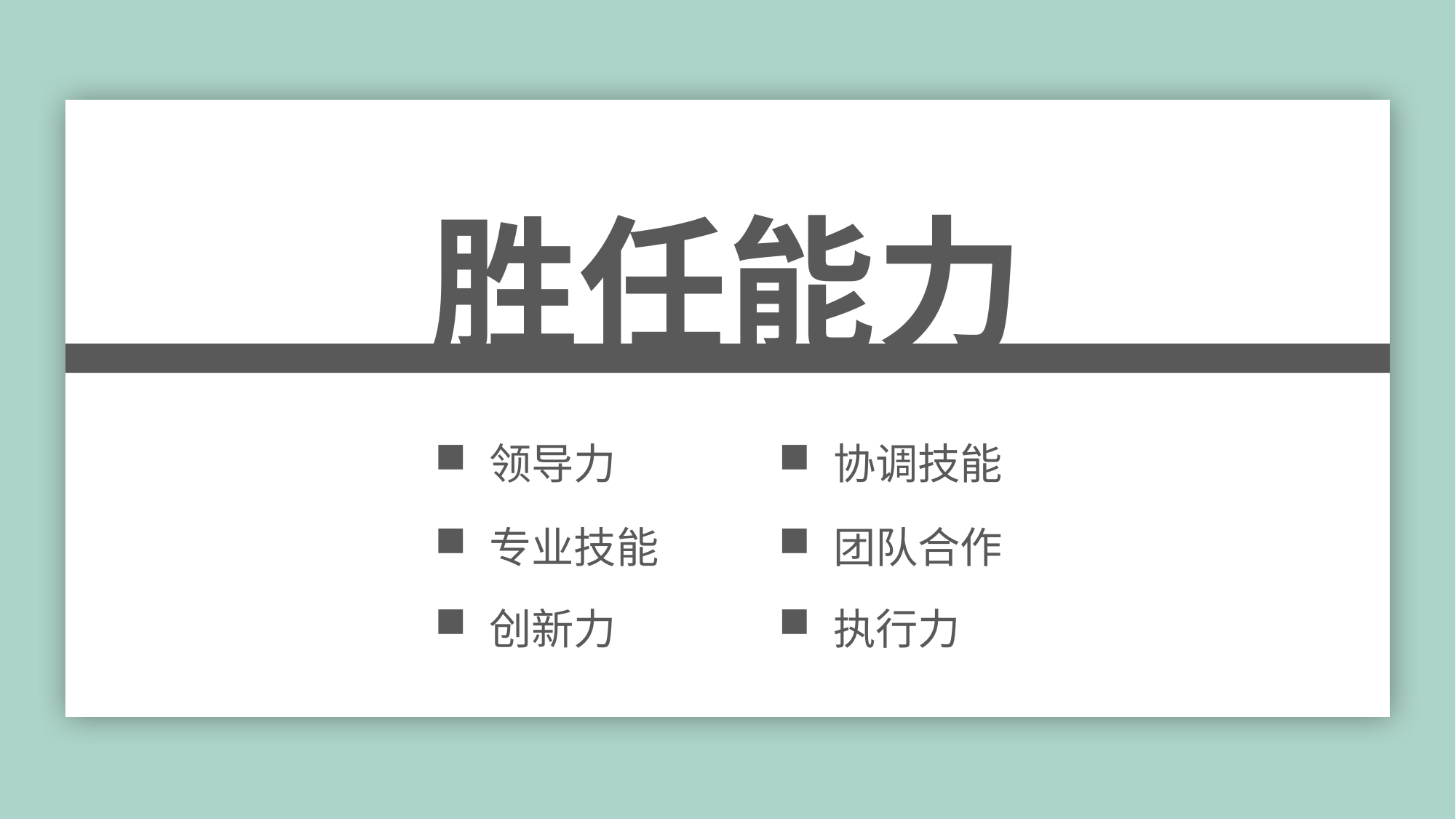

胜任能力

领导力
协调技能
专业技能
团队合作
创新力
执行力